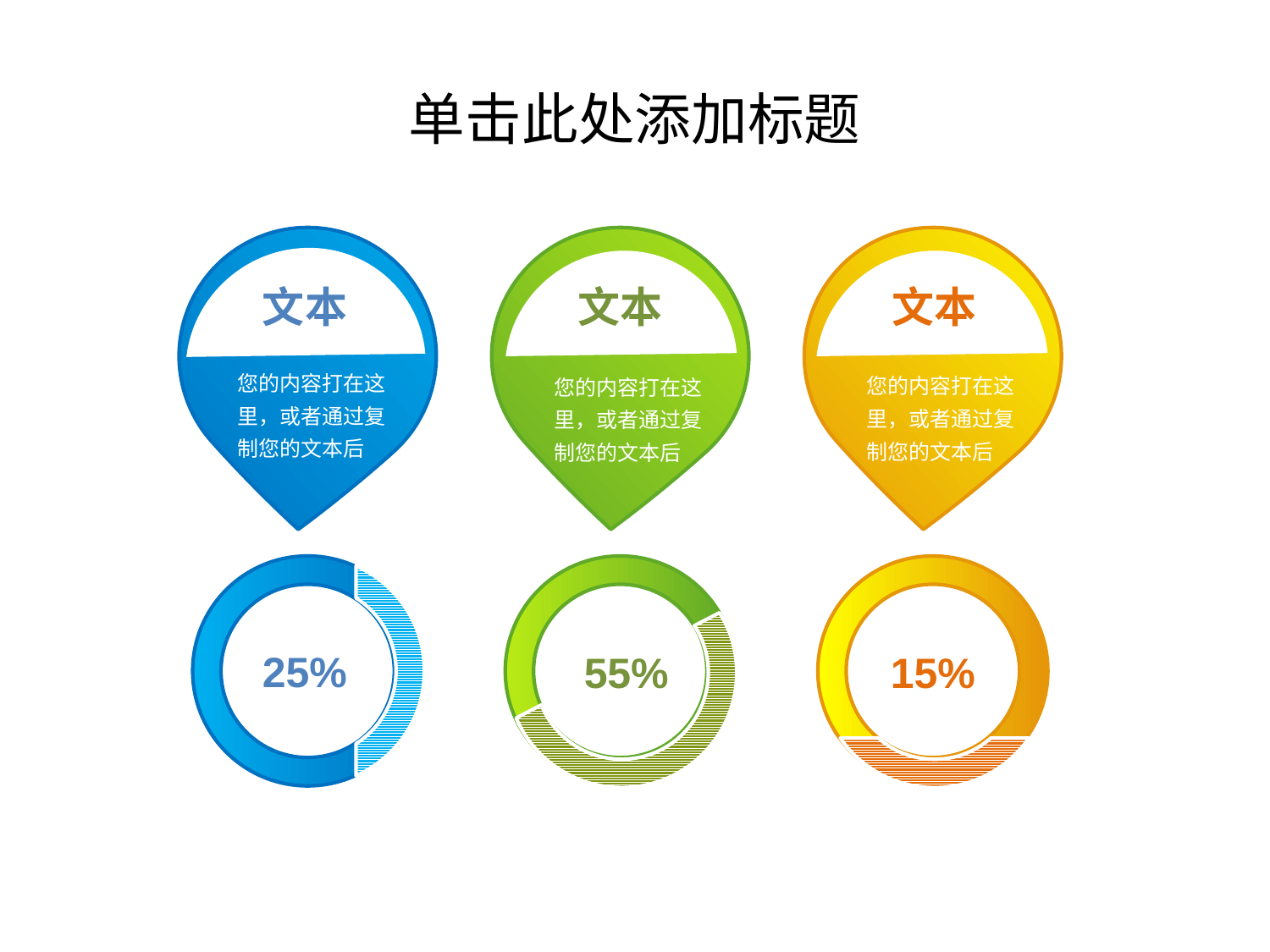

# 单击此处添加标题

文本
文本
文本
您的内容打在这里，或者通过复制您的文本后
您的内容打在这里，或者通过复制您的文本后
您的内容打在这里，或者通过复制您的文本后

25%
55%
15%